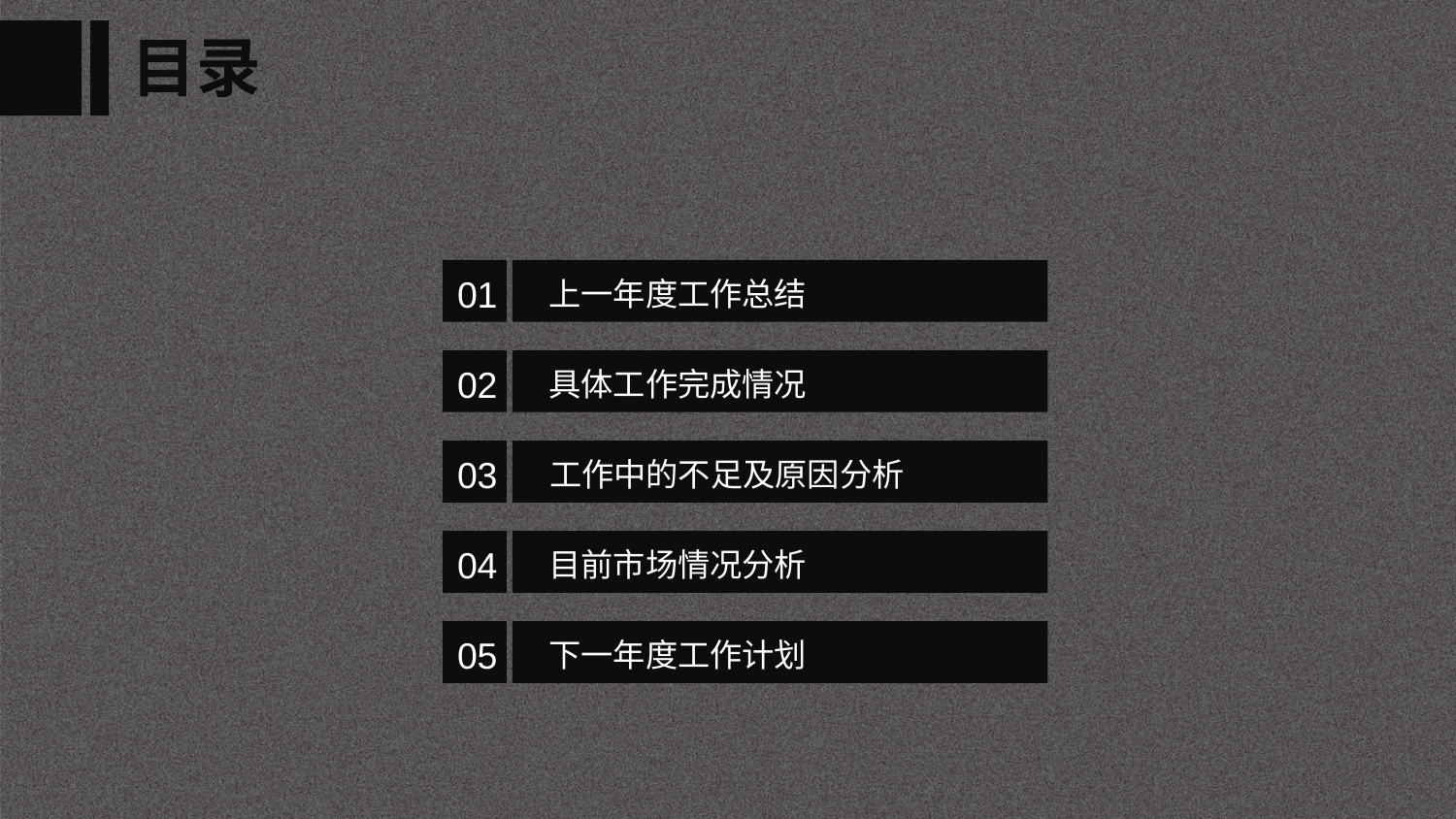

目录

上一年度工作总结
01

具体工作完成情况
02

工作中的不足及原因分析
03

目前市场情况分析
04

下一年度工作计划
05